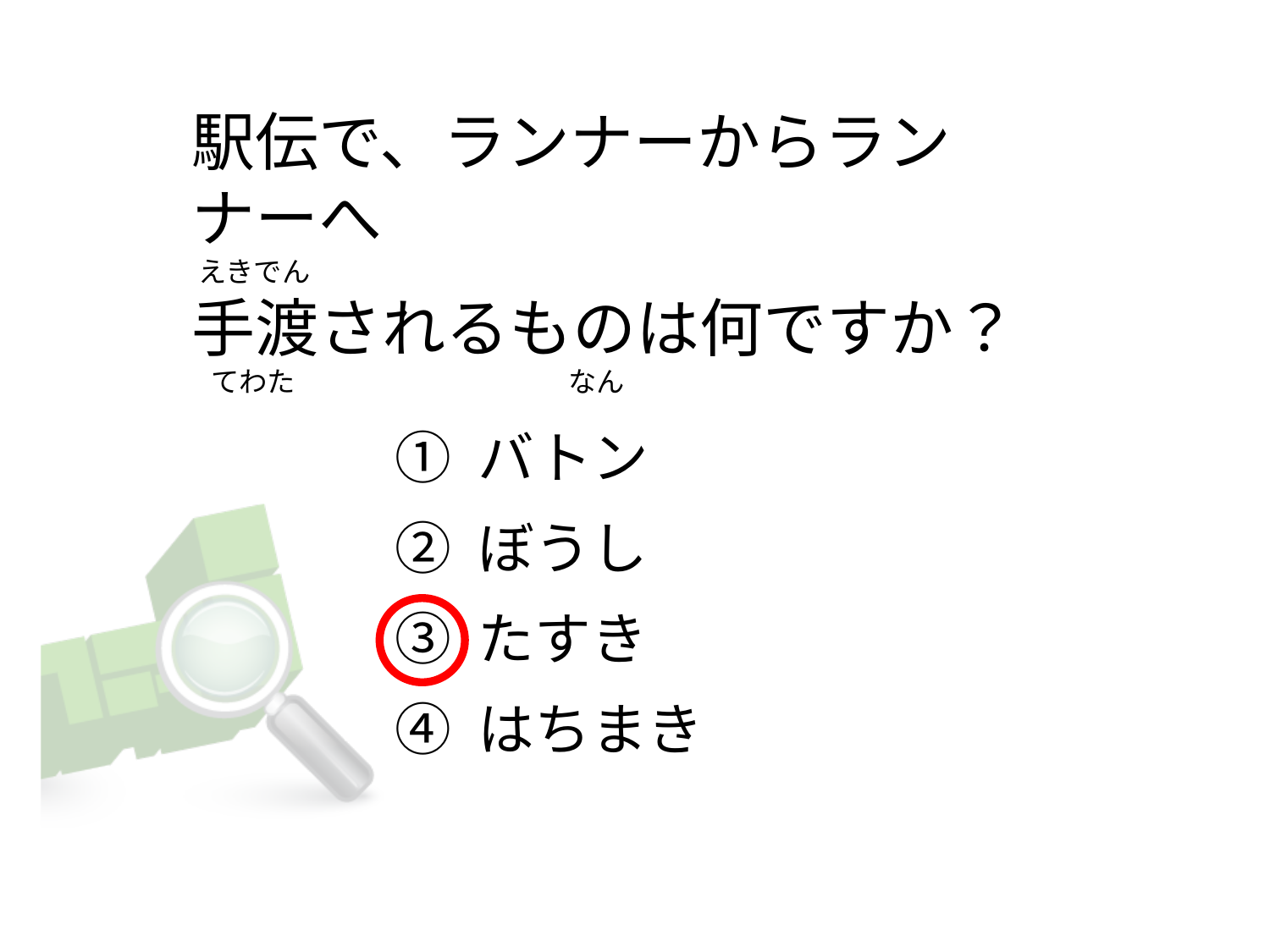

# 駅伝で、ランナーからランナーへ  えきでん 手渡されるものは何ですか？    てわた                                           なん
① バトン
② ぼうし
③ たすき
④ はちまき